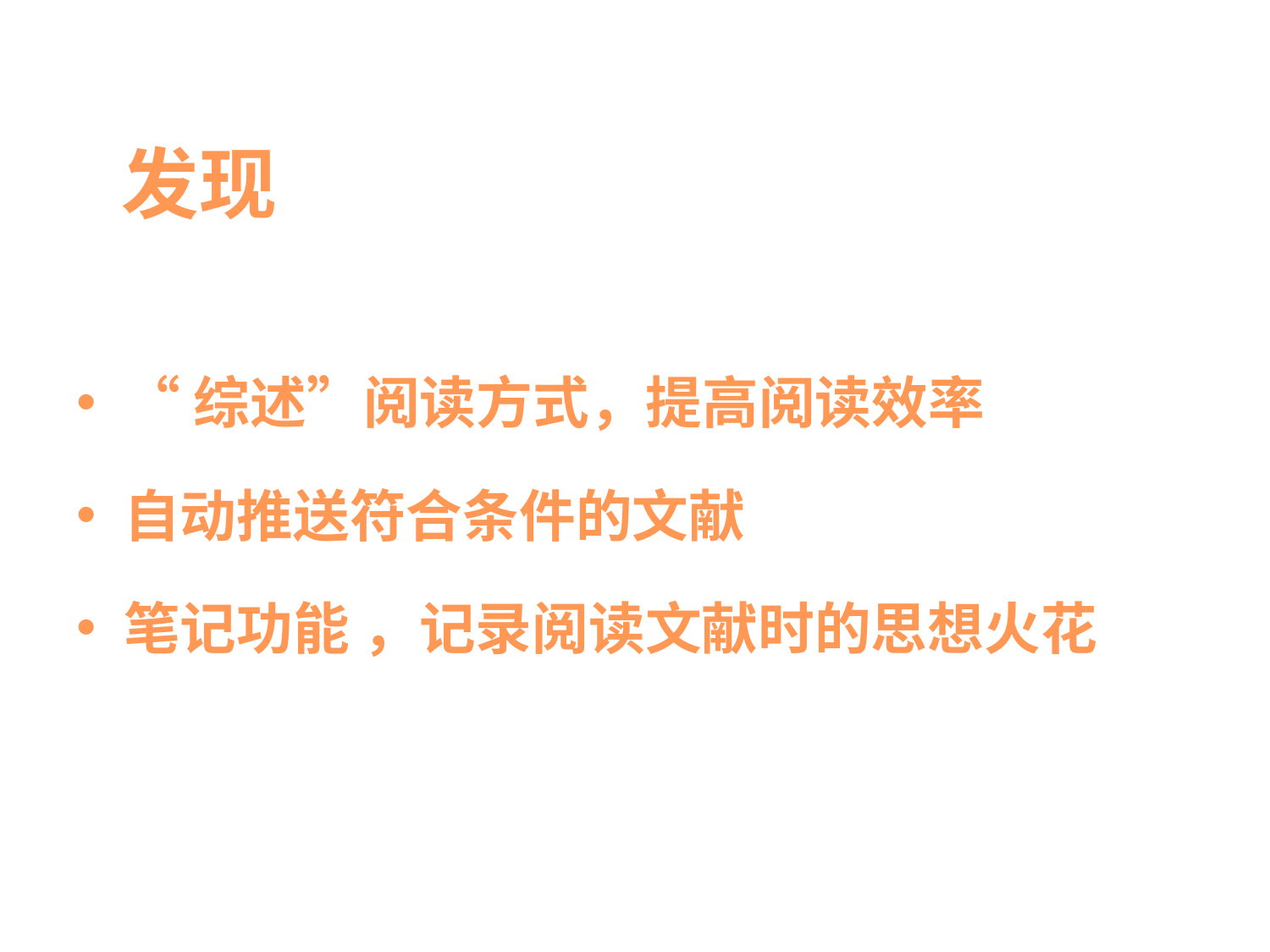

#
发现
“综述”阅读方式，提高阅读效率
自动推送符合条件的文献
笔记功能 ，记录阅读文献时的思想火花